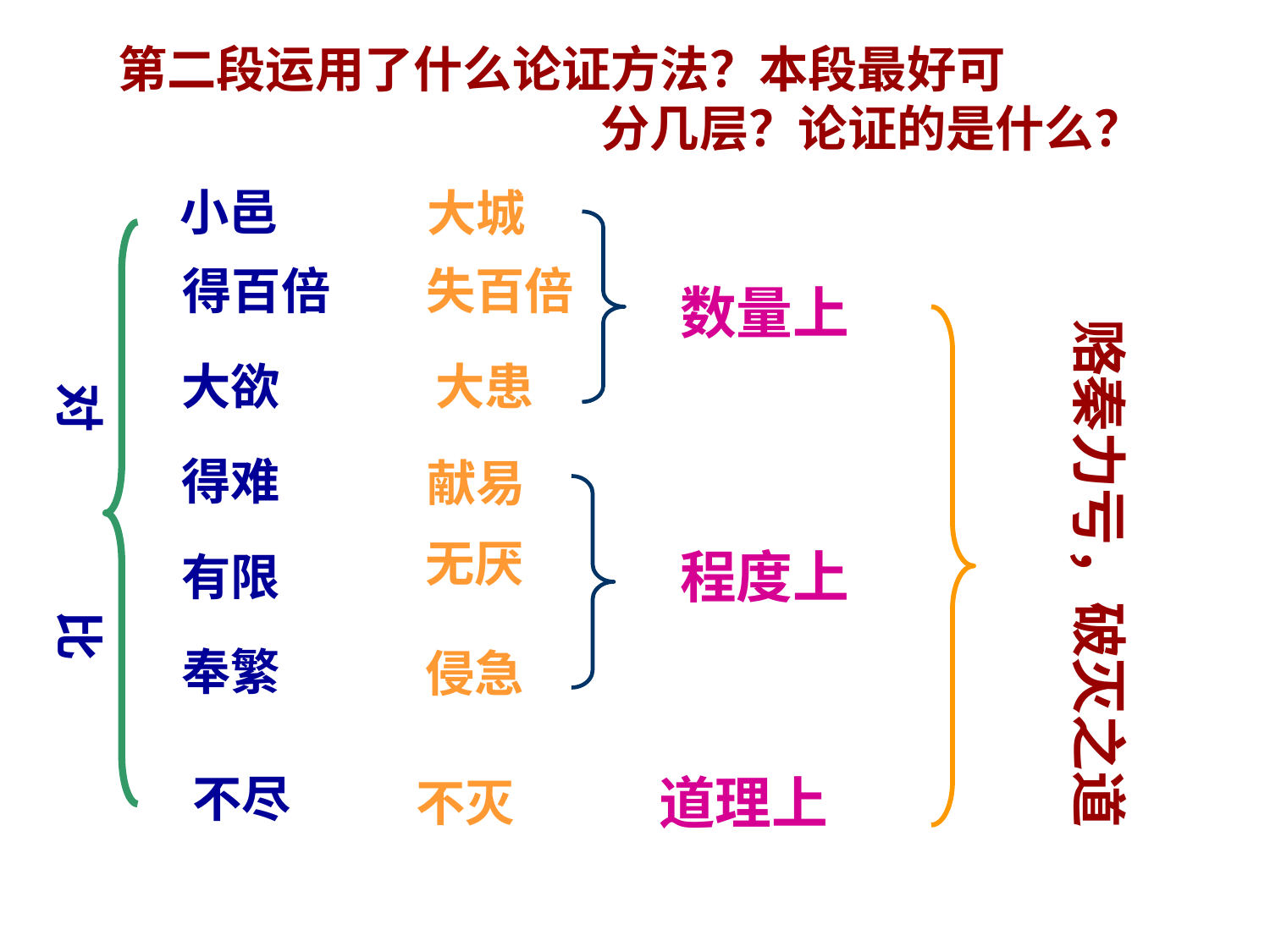

第二段运用了什么论证方法？本段最好可
                                          分几层？论证的是什么？
小邑
大城

得百倍
失百倍
数量上

赂秦力亏，破灭之道
大欲
大患
对                比
得难
献易

无厌
程度上
有限
奉繁
侵急
不尽
道理上
不灭